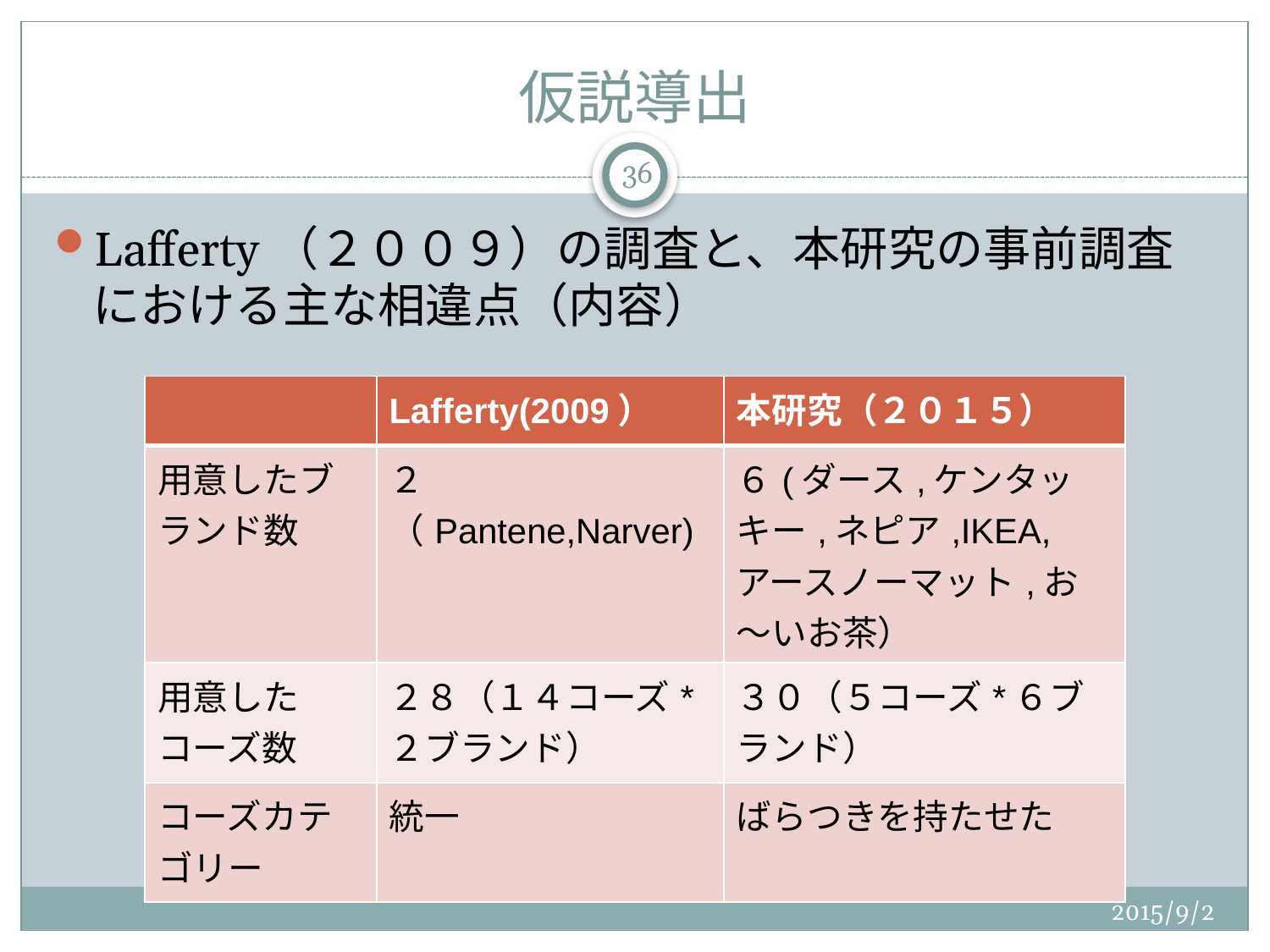

# 仮説導出
36
Lafferty（２００９）の調査と、本研究の事前調査における主な相違点（内容）

|  | Lafferty(2009） | 本研究（２０１５） |
| --- | --- | --- |
| 用意したブランド数 | ２（Pantene,Narver) | ６(ダース,ケンタッキー,ネピア,IKEA,アースノーマット,お～いお茶） |
| 用意したコーズ数 | ２８（１４コーズ\*２ブランド） | ３０（５コーズ\*６ブランド） |
| コーズカテゴリー | 統一 | ばらつきを持たせた |
2015/9/2